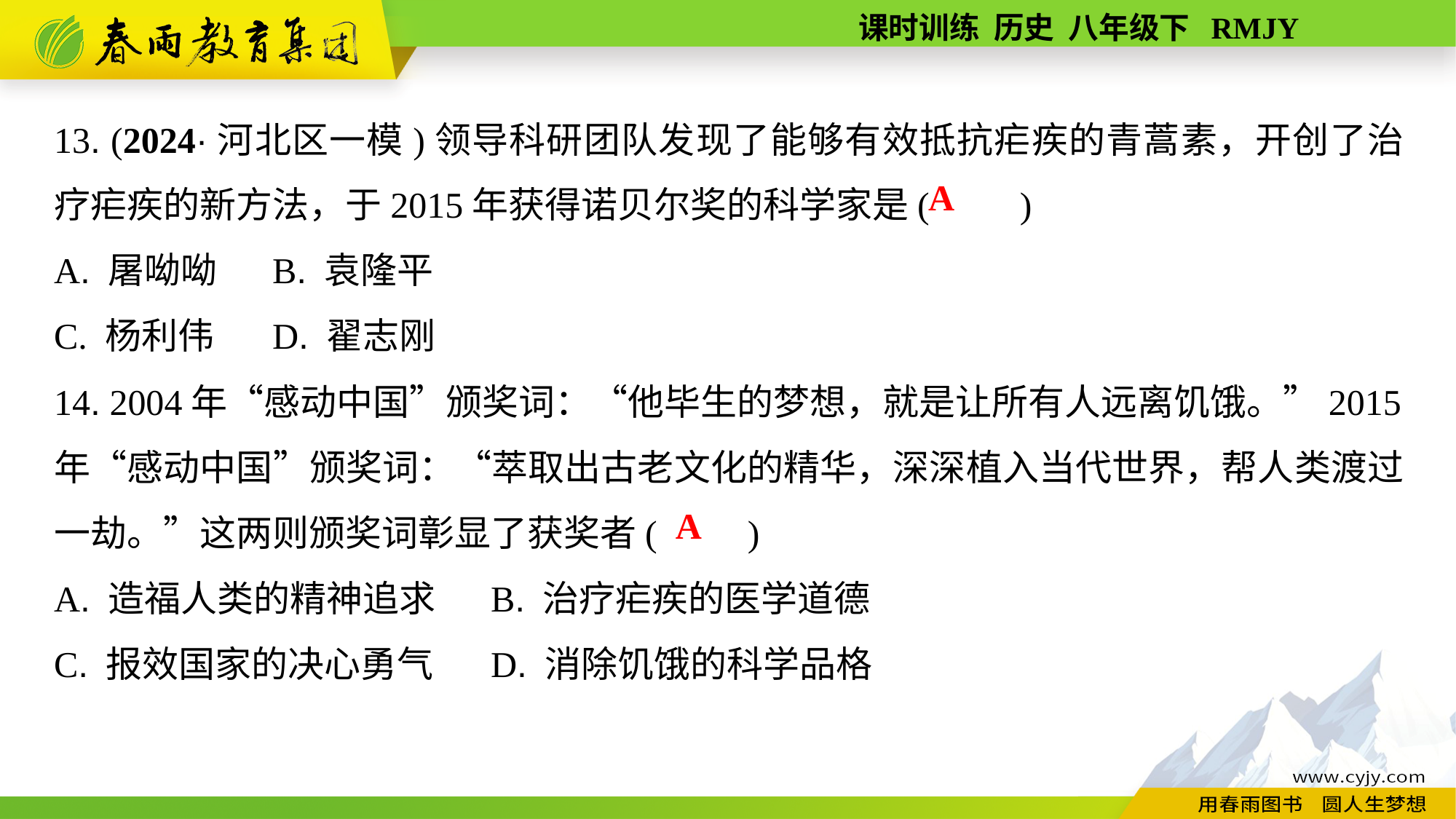

13. (2024·河北区一模)领导科研团队发现了能够有效抵抗疟疾的青蒿素，开创了治疗疟疾的新方法，于2015年获得诺贝尔奖的科学家是(　　)
A. 屠呦呦	B. 袁隆平
C. 杨利伟	D. 翟志刚
14. 2004年“感动中国”颁奖词：“他毕生的梦想，就是让所有人远离饥饿。”2015年“感动中国”颁奖词：“萃取出古老文化的精华，深深植入当代世界，帮人类渡过一劫。”这两则颁奖词彰显了获奖者(　　)
A. 造福人类的精神追求	B. 治疗疟疾的医学道德
C. 报效国家的决心勇气	D. 消除饥饿的科学品格
A
A